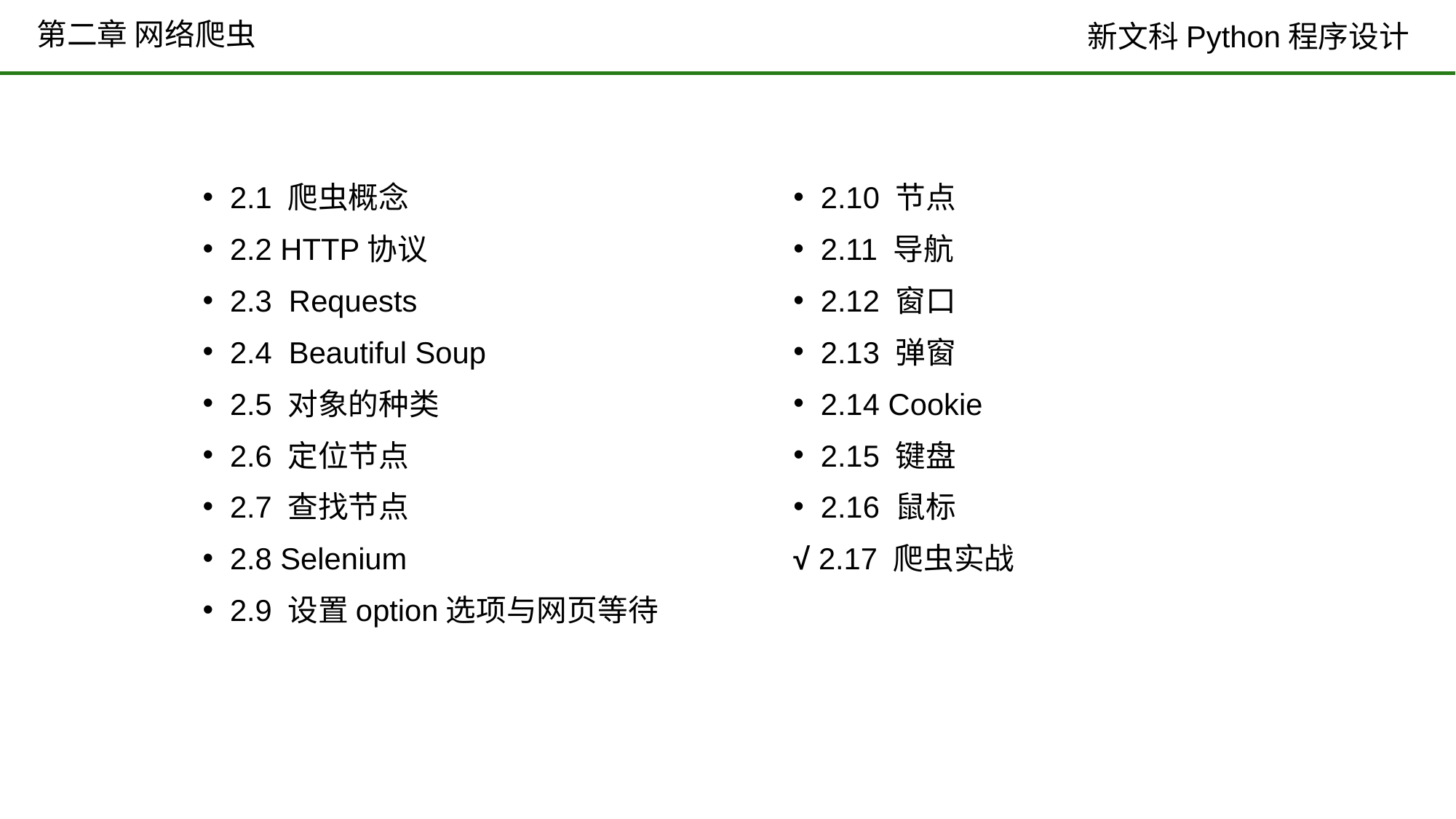

# 第二章 网络爬虫
2.1 爬虫概念
2.2 HTTP协议
2.3  Requests
2.4  Beautiful Soup
2.5 对象的种类
2.6 定位节点
2.7 查找节点
2.8 Selenium
2.9 设置option选项与网页等待

2.10 节点
2.11 导航
2.12 窗口
2.13 弹窗
2.14 Cookie
2.15 键盘
2.16 鼠标
√ 2.17 爬虫实战